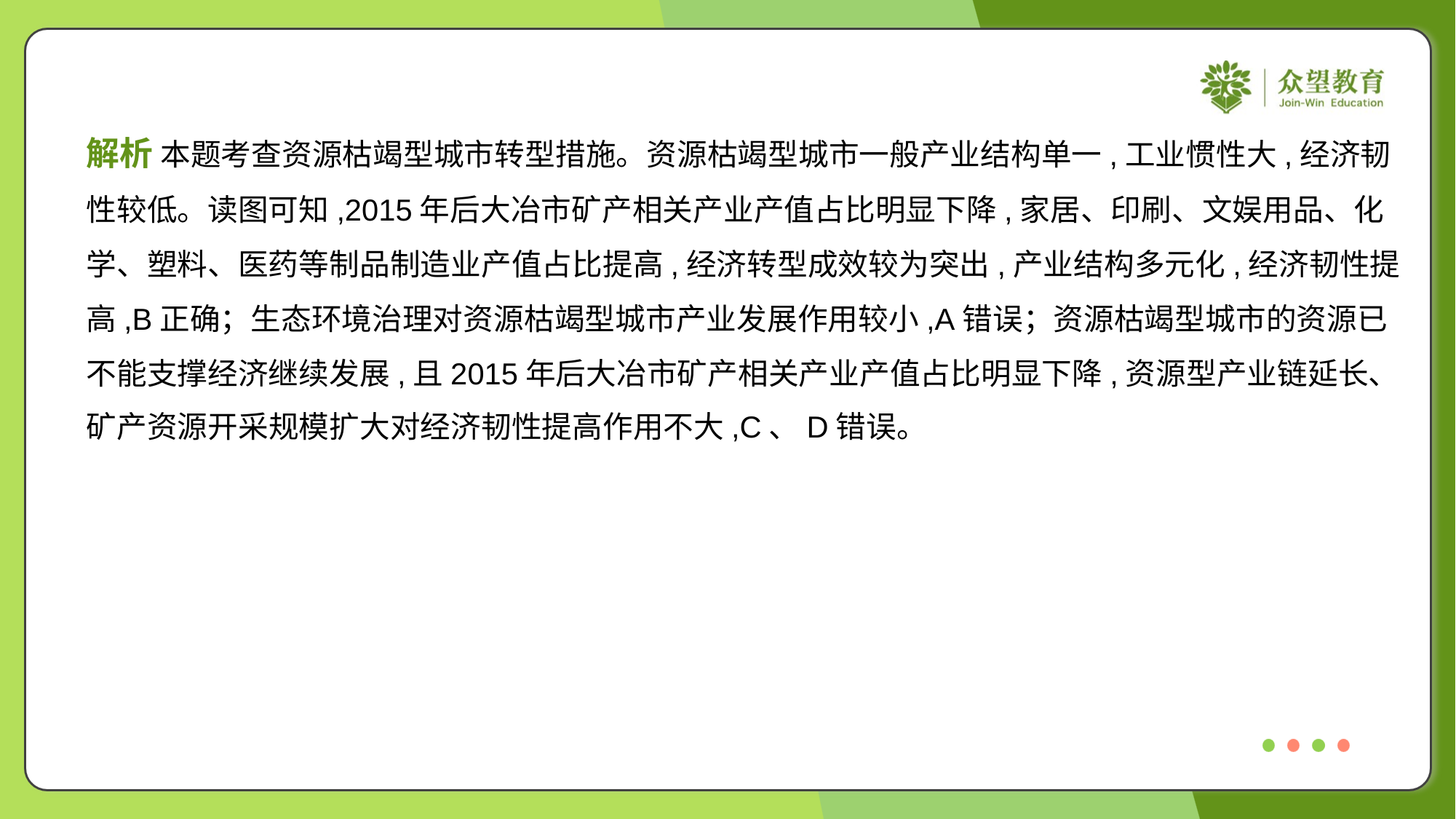

解析 本题考查资源枯竭型城市转型措施。资源枯竭型城市一般产业结构单一,工业惯性大,经济韧
性较低。读图可知,2015年后大冶市矿产相关产业产值占比明显下降,家居、印刷、文娱用品、化
学、塑料、医药等制品制造业产值占比提高,经济转型成效较为突出,产业结构多元化,经济韧性提
高,B正确；生态环境治理对资源枯竭型城市产业发展作用较小,A错误；资源枯竭型城市的资源已
不能支撑经济继续发展,且2015年后大冶市矿产相关产业产值占比明显下降,资源型产业链延长、
矿产资源开采规模扩大对经济韧性提高作用不大,C、D错误。